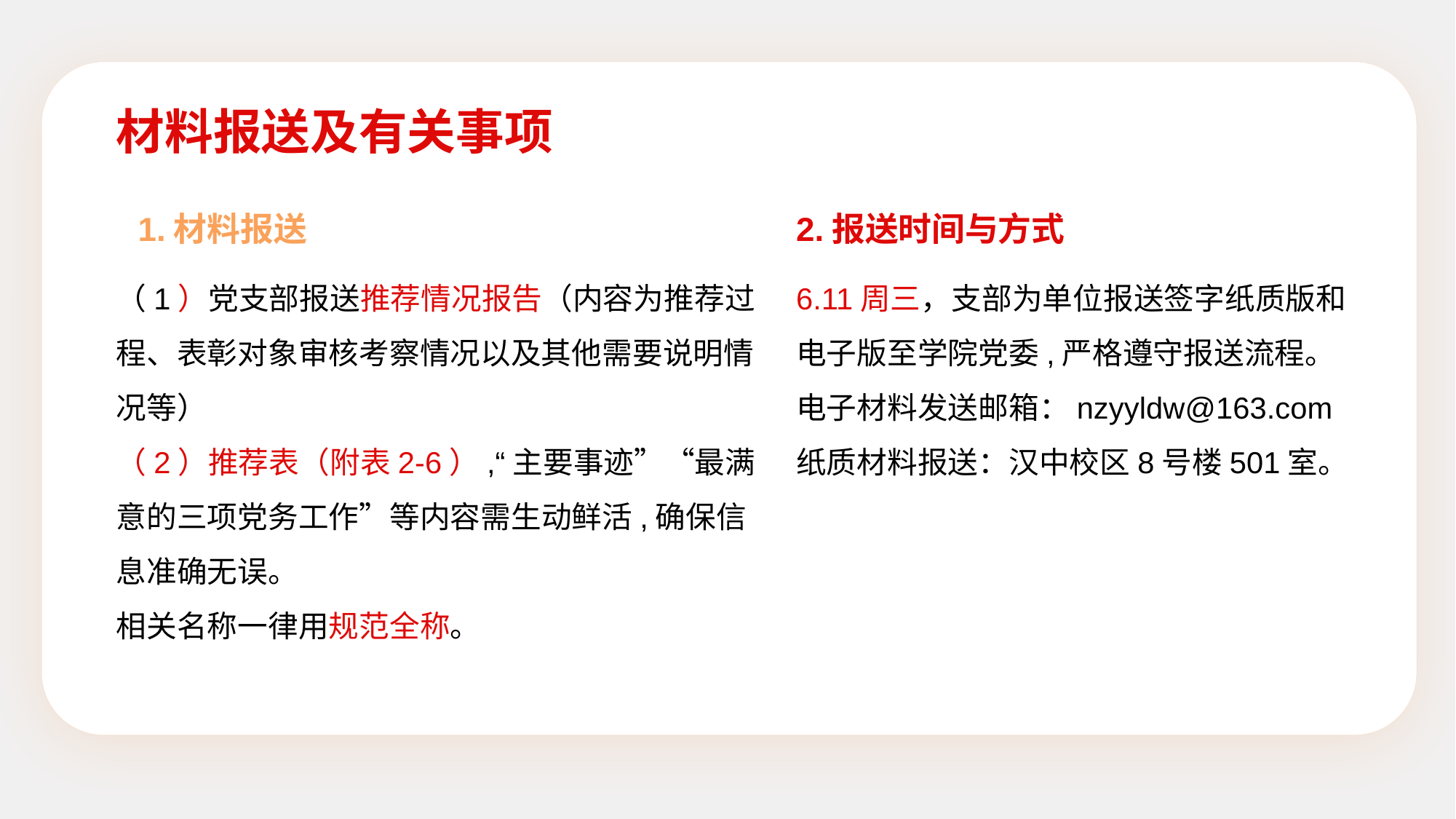

# 材料报送及有关事项
1.材料报送
2.报送时间与方式
（1）党支部报送推荐情况报告（内容为推荐过程、表彰对象审核考察情况以及其他需要说明情况等）
（2）推荐表（附表2-6）,“主要事迹”“最满意的三项党务工作”等内容需生动鲜活,确保信息准确无误。
相关名称一律用规范全称。
6.11周三，支部为单位报送签字纸质版和电子版至学院党委,严格遵守报送流程。
电子材料发送邮箱：nzyyldw@163.com
纸质材料报送：汉中校区8号楼501室。